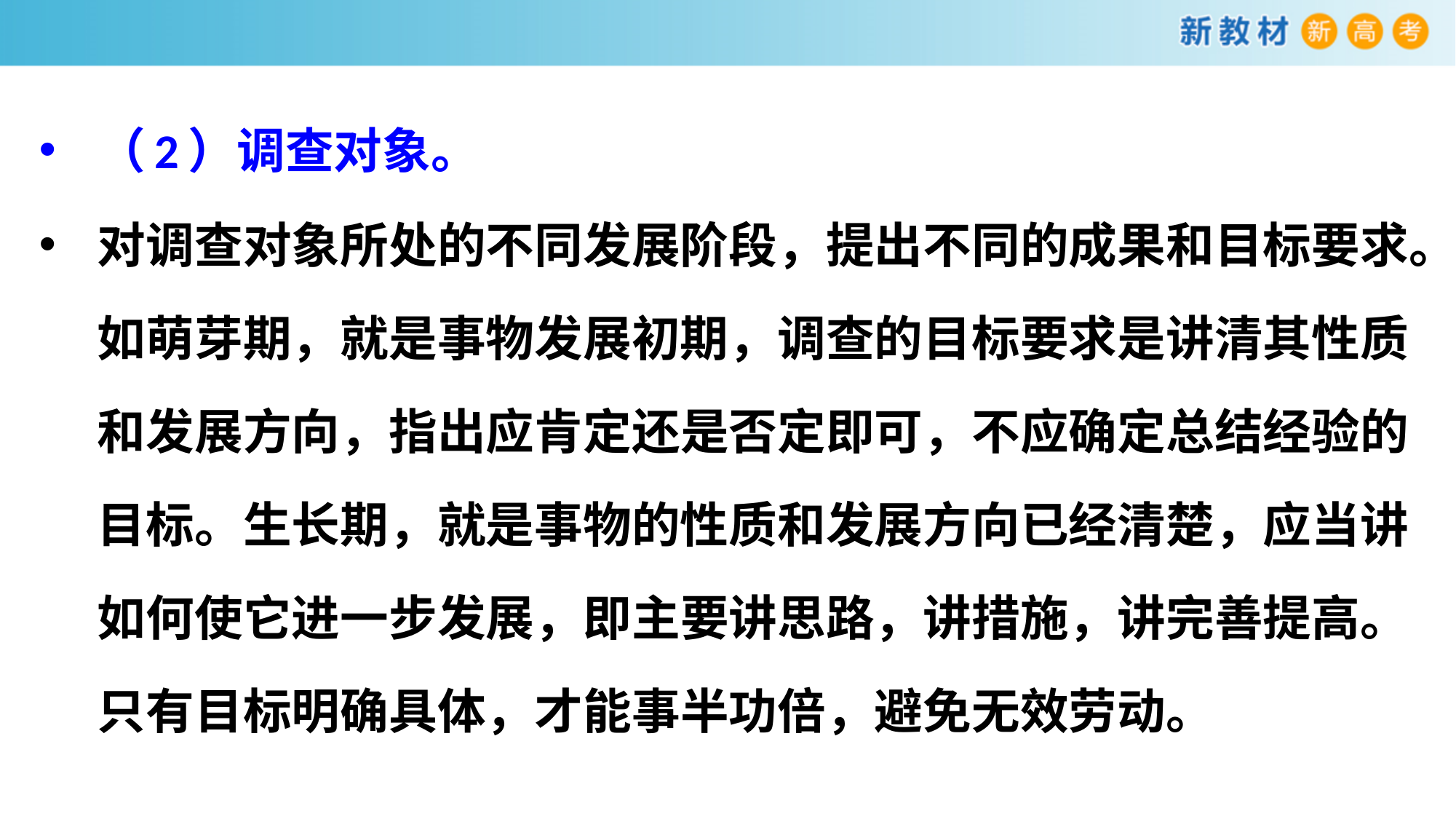

（2）调查对象。
对调查对象所处的不同发展阶段，提出不同的成果和目标要求。如萌芽期，就是事物发展初期，调查的目标要求是讲清其性质和发展方向，指出应肯定还是否定即可，不应确定总结经验的目标。生长期，就是事物的性质和发展方向已经清楚，应当讲如何使它进一步发展，即主要讲思路，讲措施，讲完善提高。只有目标明确具体，才能事半功倍，避免无效劳动。